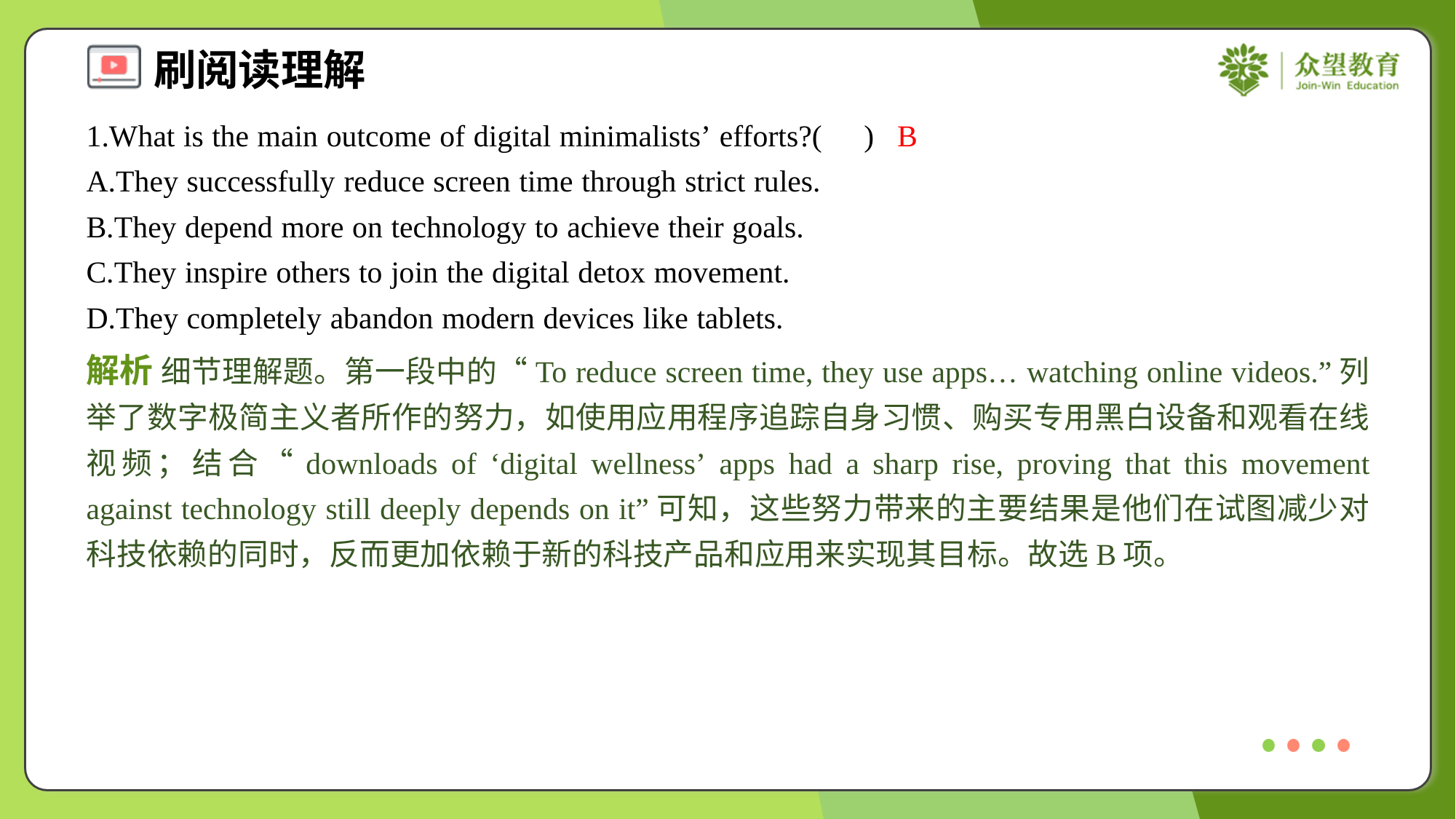

1.What is the main outcome of digital minimalists’ efforts?(     )
B
A.They successfully reduce screen time through strict rules.
B.They depend more on technology to achieve their goals.
C.They inspire others to join the digital detox movement.
D.They completely abandon modern devices like tablets.
解析 细节理解题。第一段中的“To reduce screen time, they use apps… watching online videos.”列举了数字极简主义者所作的努力，如使用应用程序追踪自身习惯、购买专用黑白设备和观看在线视频；结合“downloads of ‘digital wellness’ apps had a sharp rise, proving that this movement against technology still deeply depends on it”可知，这些努力带来的主要结果是他们在试图减少对科技依赖的同时，反而更加依赖于新的科技产品和应用来实现其目标。故选B项。